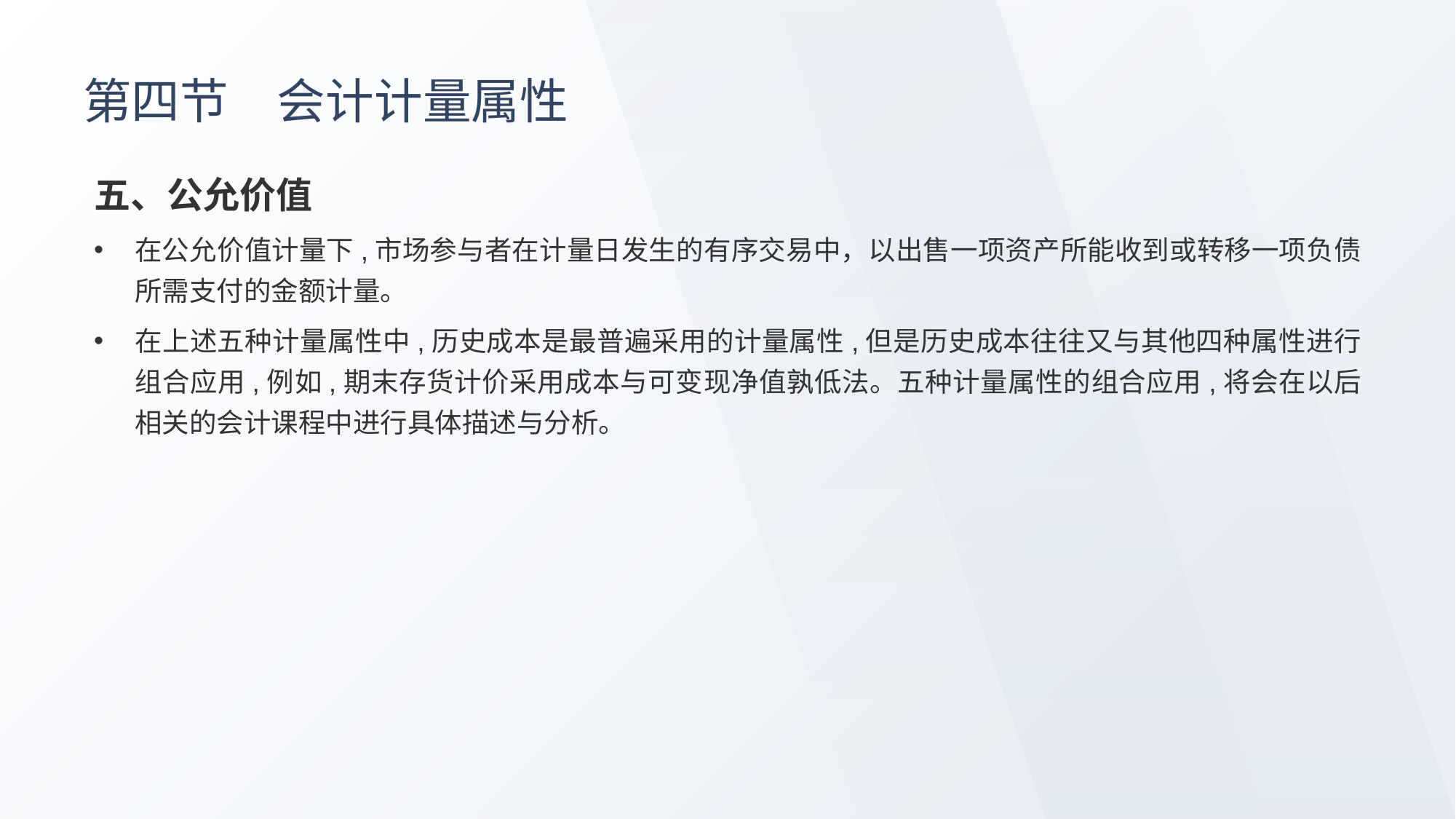

# 第四节　会计计量属性
五、公允价值
在公允价值计量下,市场参与者在计量日发生的有序交易中，以出售一项资产所能收到或转移一项负债所需支付的金额计量。
在上述五种计量属性中,历史成本是最普遍采用的计量属性,但是历史成本往往又与其他四种属性进行组合应用,例如,期末存货计价采用成本与可变现净值孰低法。五种计量属性的组合应用,将会在以后相关的会计课程中进行具体描述与分析。